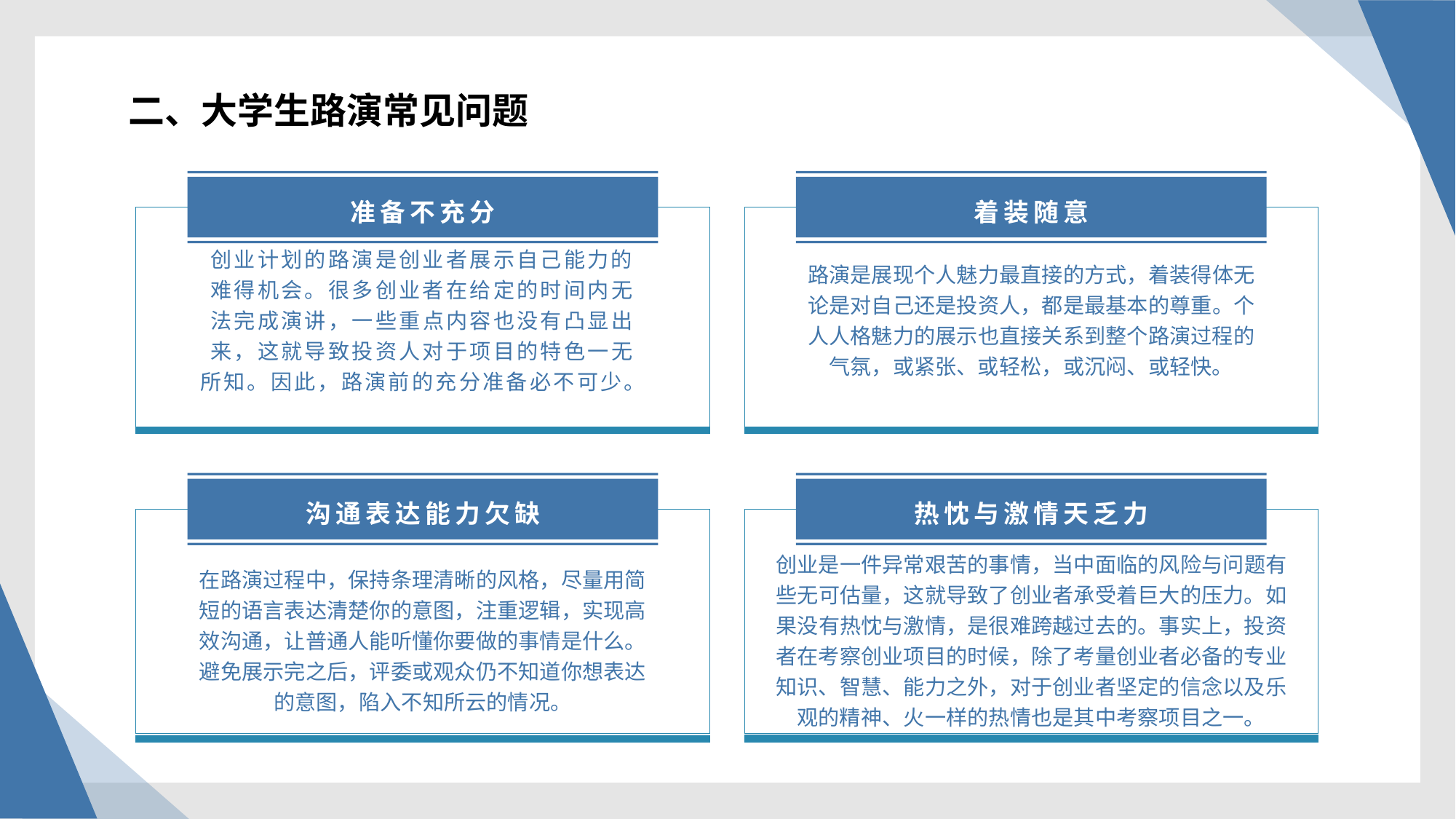

二、大学生路演常见问题

准备不充分
着装随意

创业计划的路演是创业者展示自己能力的难得机会。很多创业者在给定的时间内无法完成演讲，一些重点内容也没有凸显出来，这就导致投资人对于项目的特色一无所知。因此，路演前的充分准备必不可少。
路演是展现个人魅力最直接的方式，着装得体无论是对自己还是投资人，都是最基本的尊重。个人人格魅力的展示也直接关系到整个路演过程的气氛，或紧张、或轻松，或沉闷、或轻快。

沟通表达能力欠缺
热忱与激情天乏力

在路演过程中，保持条理清晰的风格，尽量用简短的语言表达清楚你的意图，注重逻辑，实现高效沟通，让普通人能听懂你要做的事情是什么。避免展示完之后，评委或观众仍不知道你想表达的意图，陷入不知所云的情况。
创业是一件异常艰苦的事情，当中面临的风险与问题有些无可估量，这就导致了创业者承受着巨大的压力。如果没有热忱与激情，是很难跨越过去的。事实上，投资者在考察创业项目的时候，除了考量创业者必备的专业知识、智慧、能力之外，对于创业者坚定的信念以及乐观的精神、火一样的热情也是其中考察项目之一。